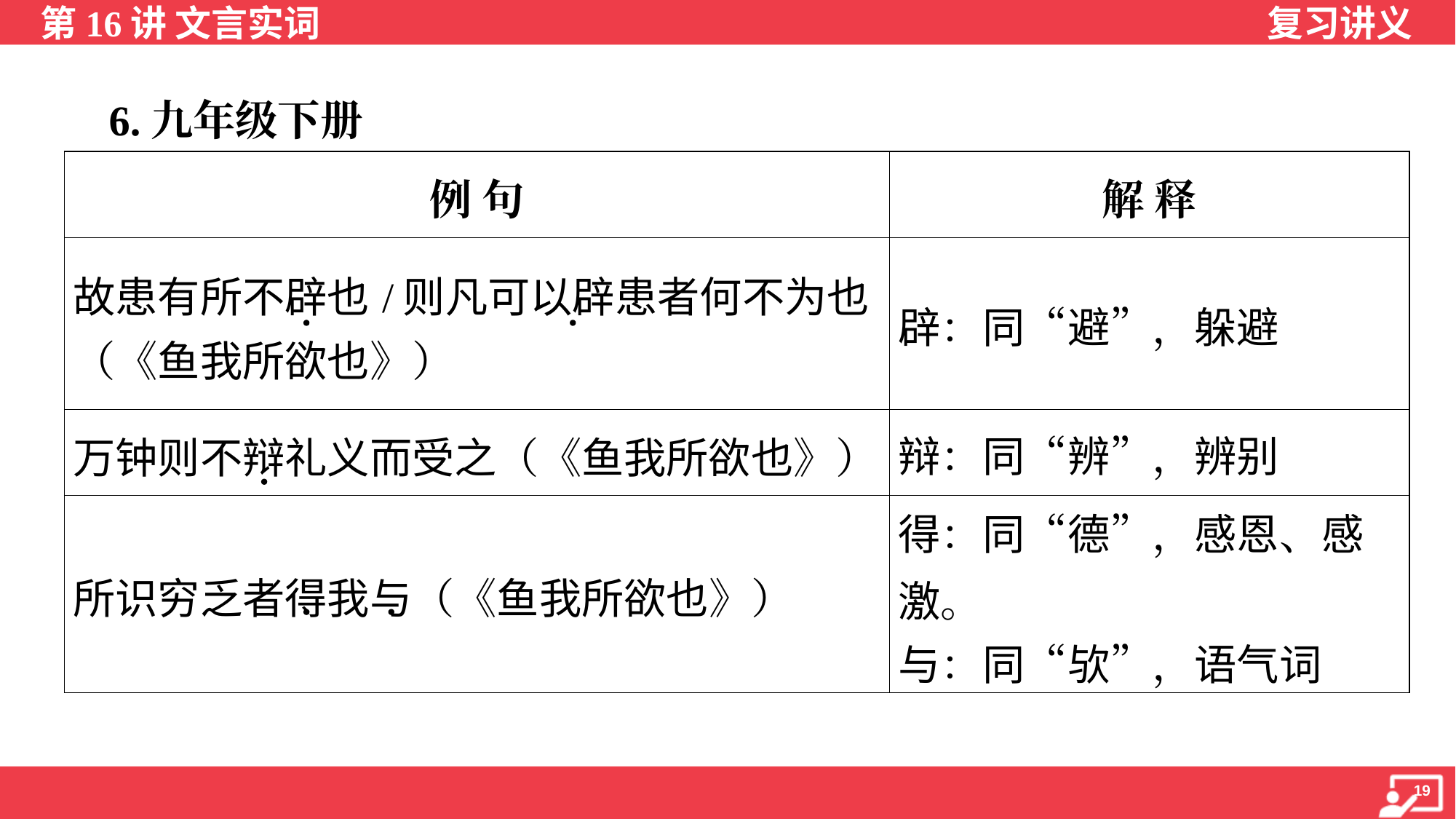

6.九年级下册
| 例 句 | 解 释 |
| --- | --- |
| 故患有所不辟也/则凡可以辟患者何不为也 （《鱼我所欲也》） | 辟：同“避”，躲避 |
| 万钟则不辩礼义而受之（《鱼我所欲也》） | 辩：同“辨”，辨别 |
| 所识穷乏者得我与（《鱼我所欲也》） | 得：同“德”，感恩、感激。 与：同“欤”，语气词 |